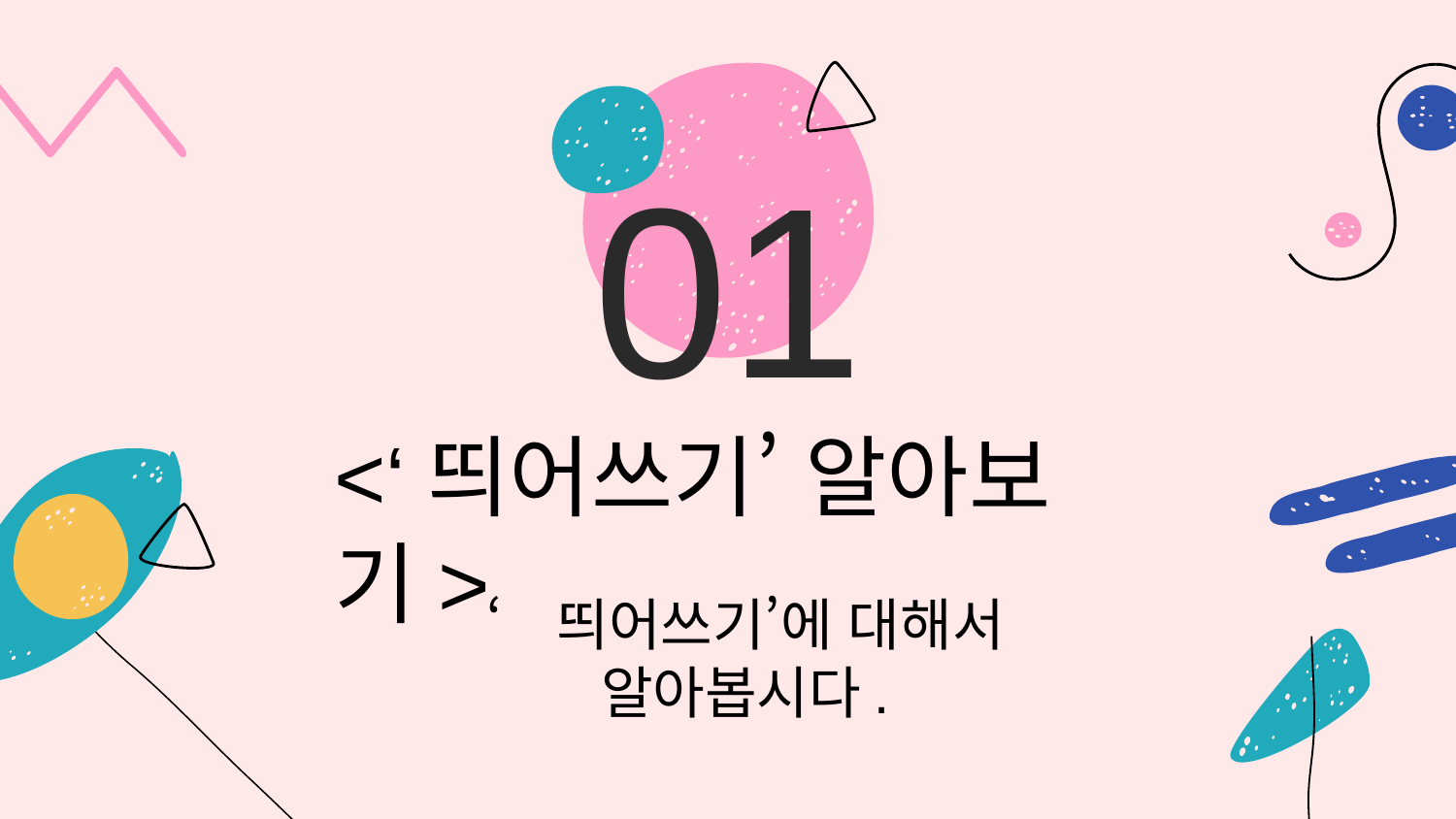

# 01
<‘띄어쓰기’ 알아보기>
‘띄어쓰기’에 대해서
알아봅시다.